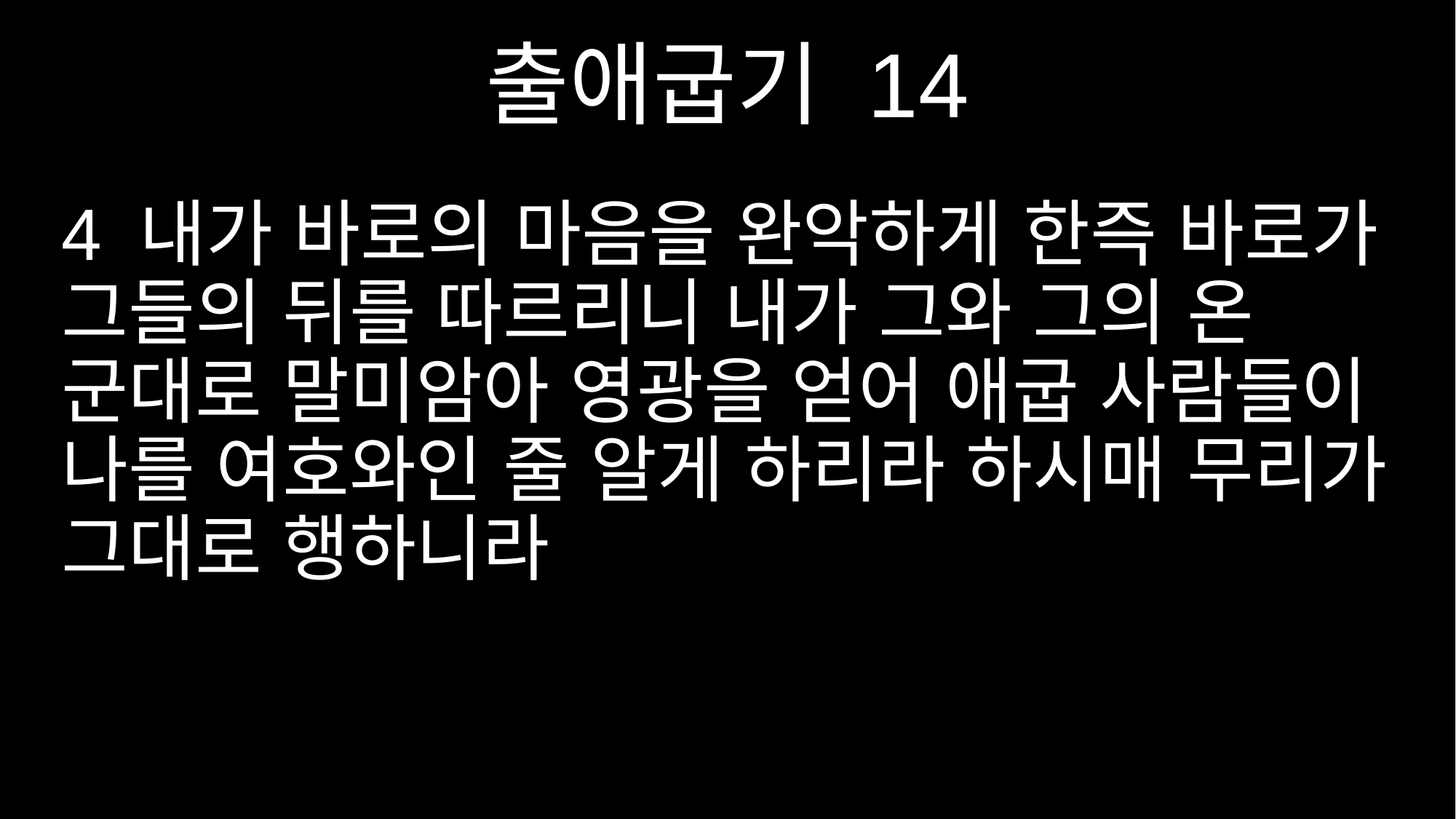

출애굽기 14
4 내가 바로의 마음을 완악하게 한즉 바로가 그들의 뒤를 따르리니 내가 그와 그의 온 군대로 말미암아 영광을 얻어 애굽 사람들이 나를 여호와인 줄 알게 하리라 하시매 무리가 그대로 행하니라